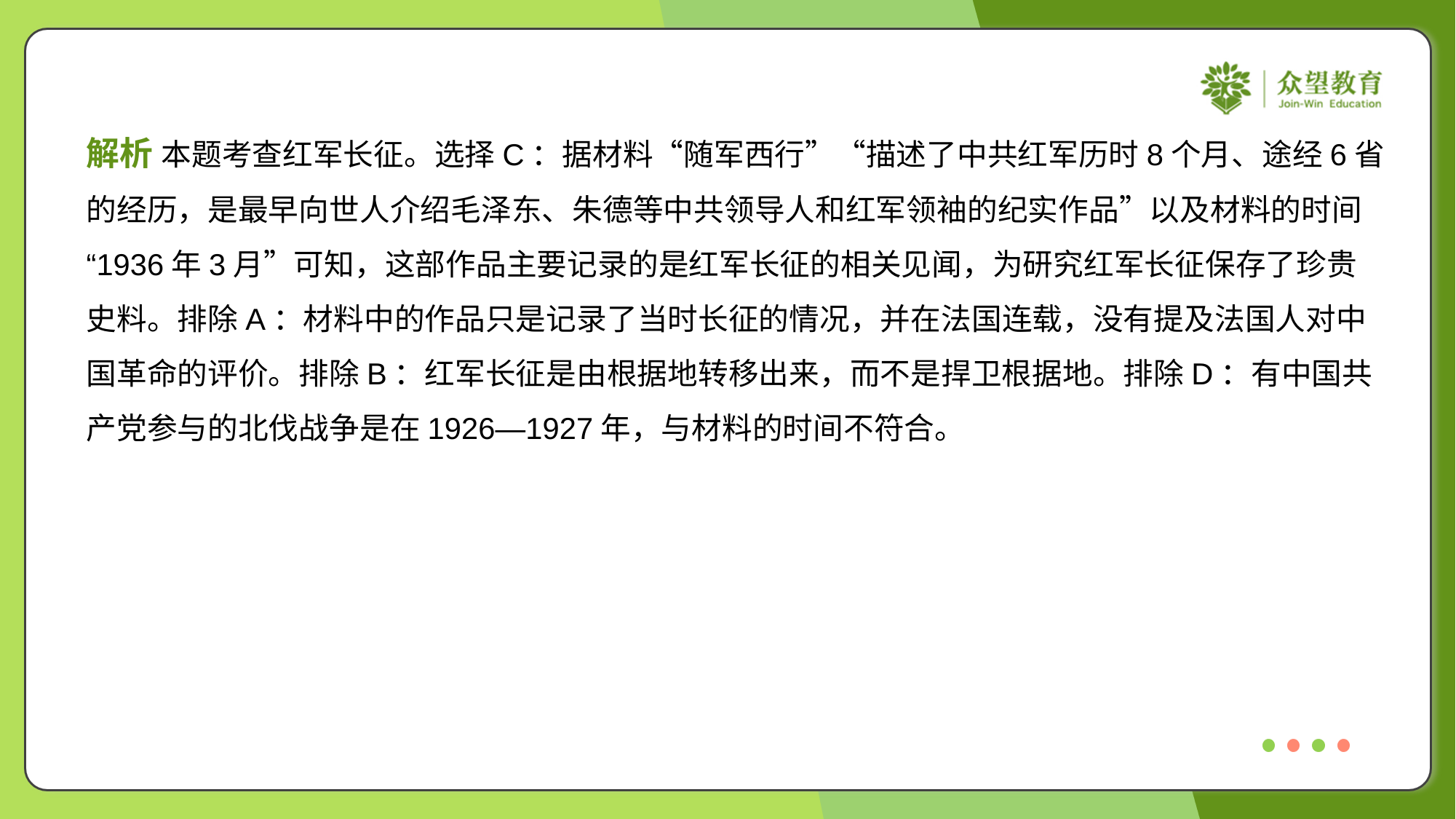

解析 本题考查红军长征。选择C：据材料“随军西行”“描述了中共红军历时8个月、途经6省
的经历，是最早向世人介绍毛泽东、朱德等中共领导人和红军领袖的纪实作品”以及材料的时间
“1936年3月”可知，这部作品主要记录的是红军长征的相关见闻，为研究红军长征保存了珍贵
史料。排除A：材料中的作品只是记录了当时长征的情况，并在法国连载，没有提及法国人对中
国革命的评价。排除B：红军长征是由根据地转移出来，而不是捍卫根据地。排除D：有中国共
产党参与的北伐战争是在1926—1927年，与材料的时间不符合。